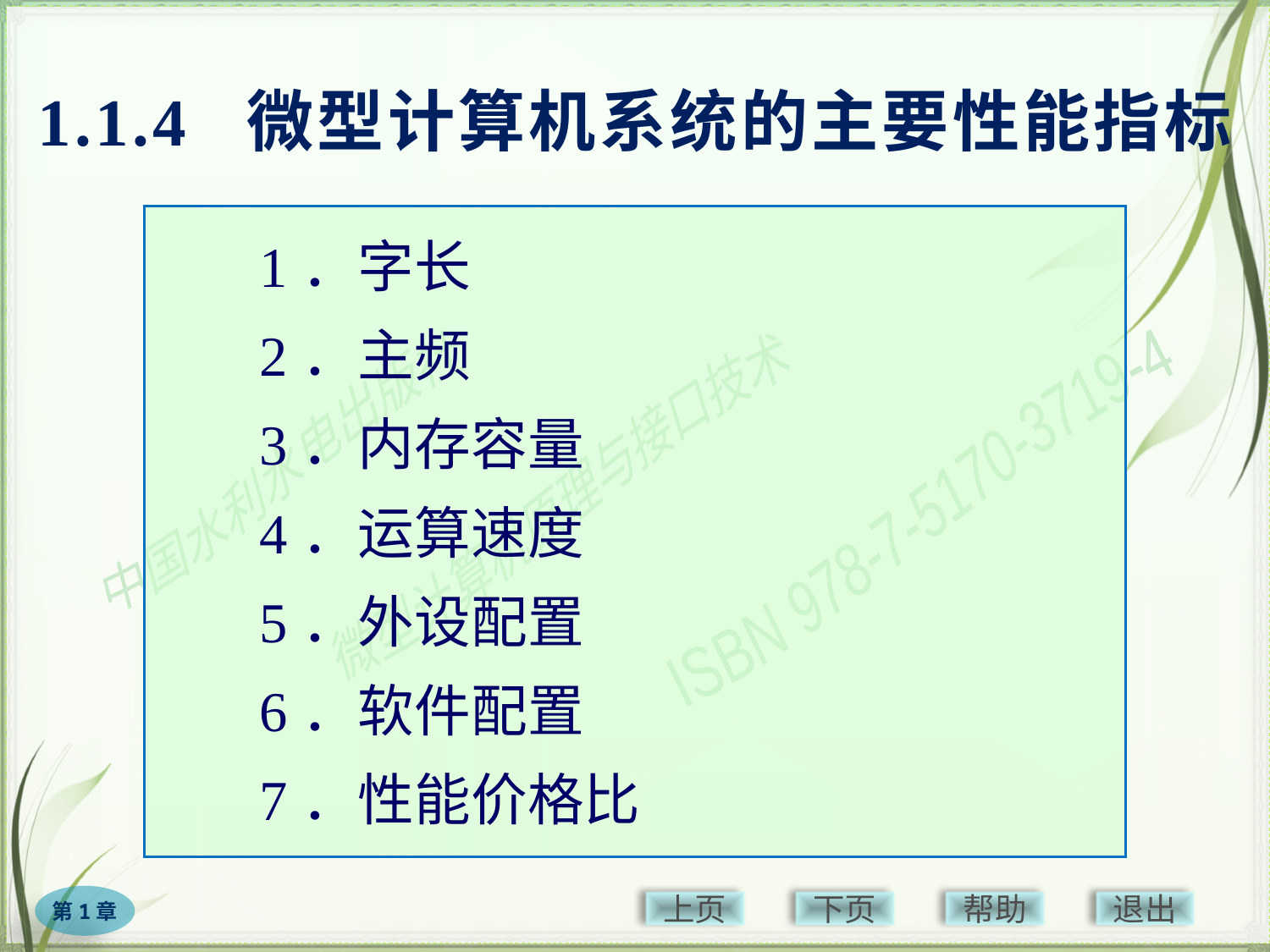

# 1.1.4  微型计算机系统的主要性能指标
1．字长
2．主频
3．内存容量
4．运算速度
5．外设配置
6．软件配置
7．性能价格比